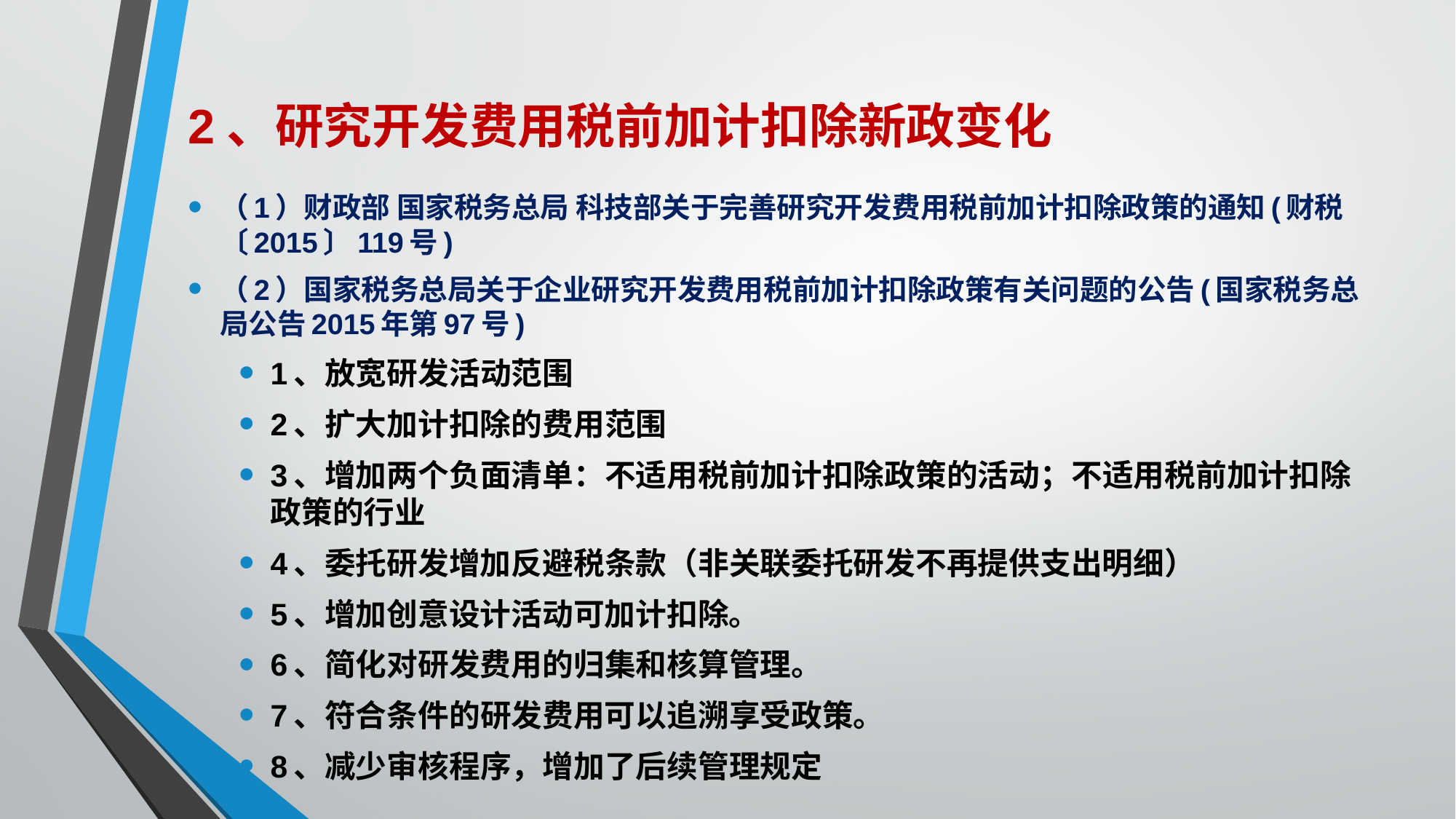

# 2、研究开发费用税前加计扣除新政变化
（1）财政部 国家税务总局 科技部关于完善研究开发费用税前加计扣除政策的通知(财税〔2015〕119号)
（2）国家税务总局关于企业研究开发费用税前加计扣除政策有关问题的公告(国家税务总局公告2015年第97号)
1、放宽研发活动范围
2、扩大加计扣除的费用范围
3、增加两个负面清单：不适用税前加计扣除政策的活动；不适用税前加计扣除政策的行业
4、委托研发增加反避税条款（非关联委托研发不再提供支出明细）
5、增加创意设计活动可加计扣除。
6、简化对研发费用的归集和核算管理。
7、符合条件的研发费用可以追溯享受政策。
8、减少审核程序，增加了后续管理规定